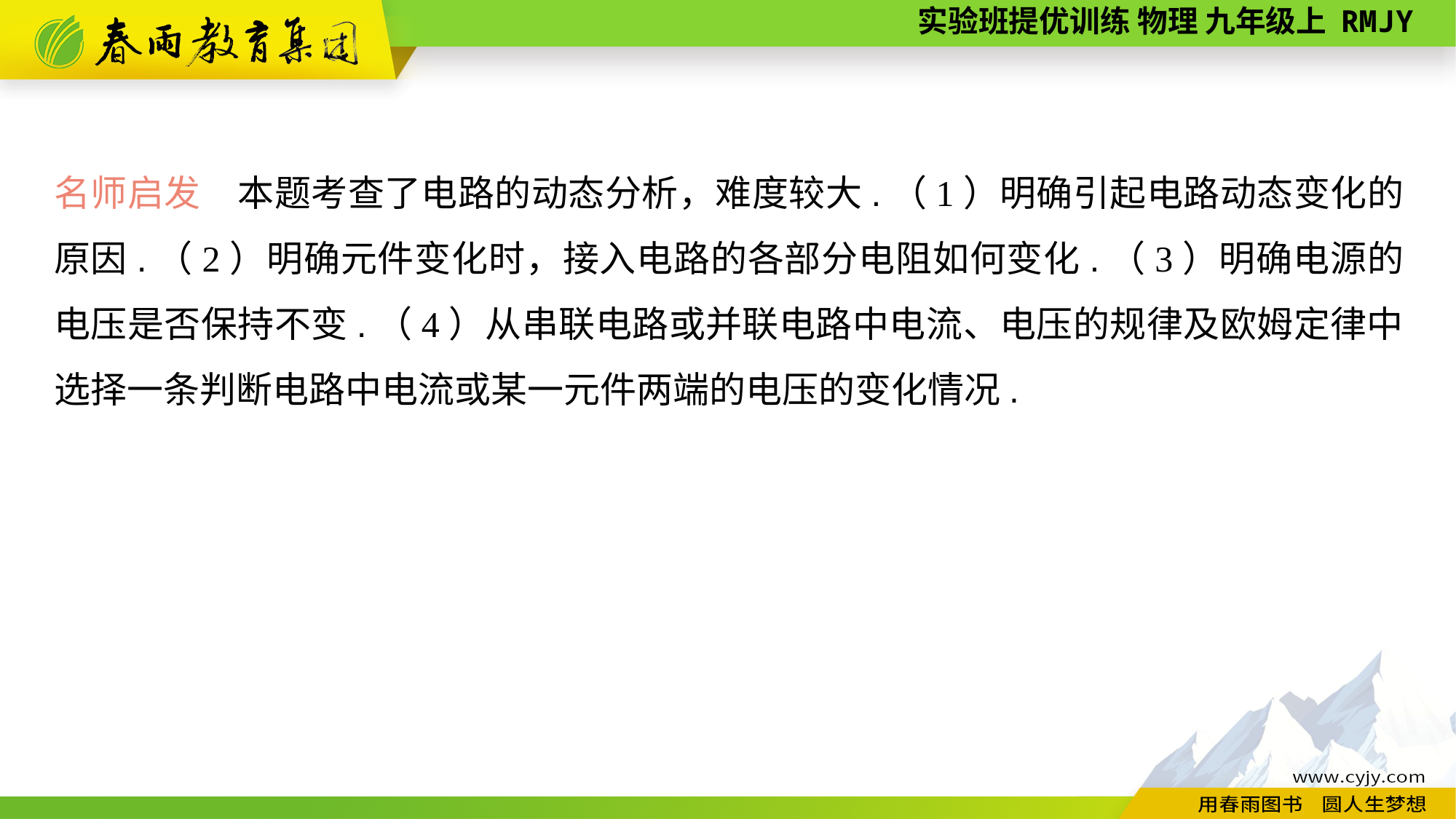

名师启发　本题考查了电路的动态分析，难度较大.（1）明确引起电路动态变化的原因.（2）明确元件变化时，接入电路的各部分电阻如何变化.（3）明确电源的电压是否保持不变.（4）从串联电路或并联电路中电流、电压的规律及欧姆定律中选择一条判断电路中电流或某一元件两端的电压的变化情况.